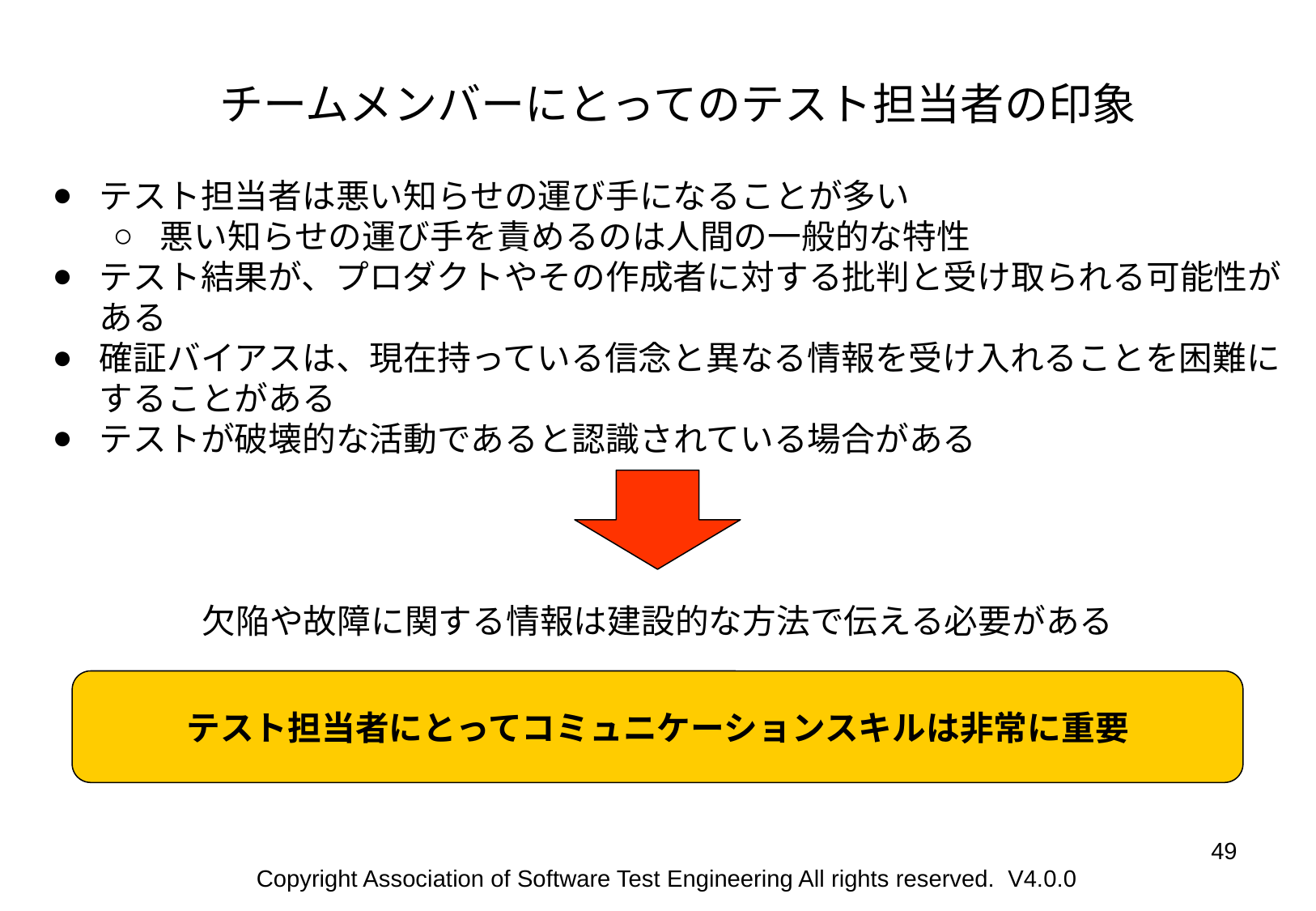

# チームメンバーにとってのテスト担当者の印象
テスト担当者は悪い知らせの運び手になることが多い
悪い知らせの運び手を責めるのは人間の一般的な特性
テスト結果が、プロダクトやその作成者に対する批判と受け取られる可能性がある
確証バイアスは、現在持っている信念と異なる情報を受け入れることを困難にすることがある
テストが破壊的な活動であると認識されている場合がある

欠陥や故障に関する情報は建設的な方法で伝える必要がある
テスト担当者にとってコミュニケーションスキルは非常に重要
49
Copyright Association of Software Test Engineering All rights reserved.  V4.0.0